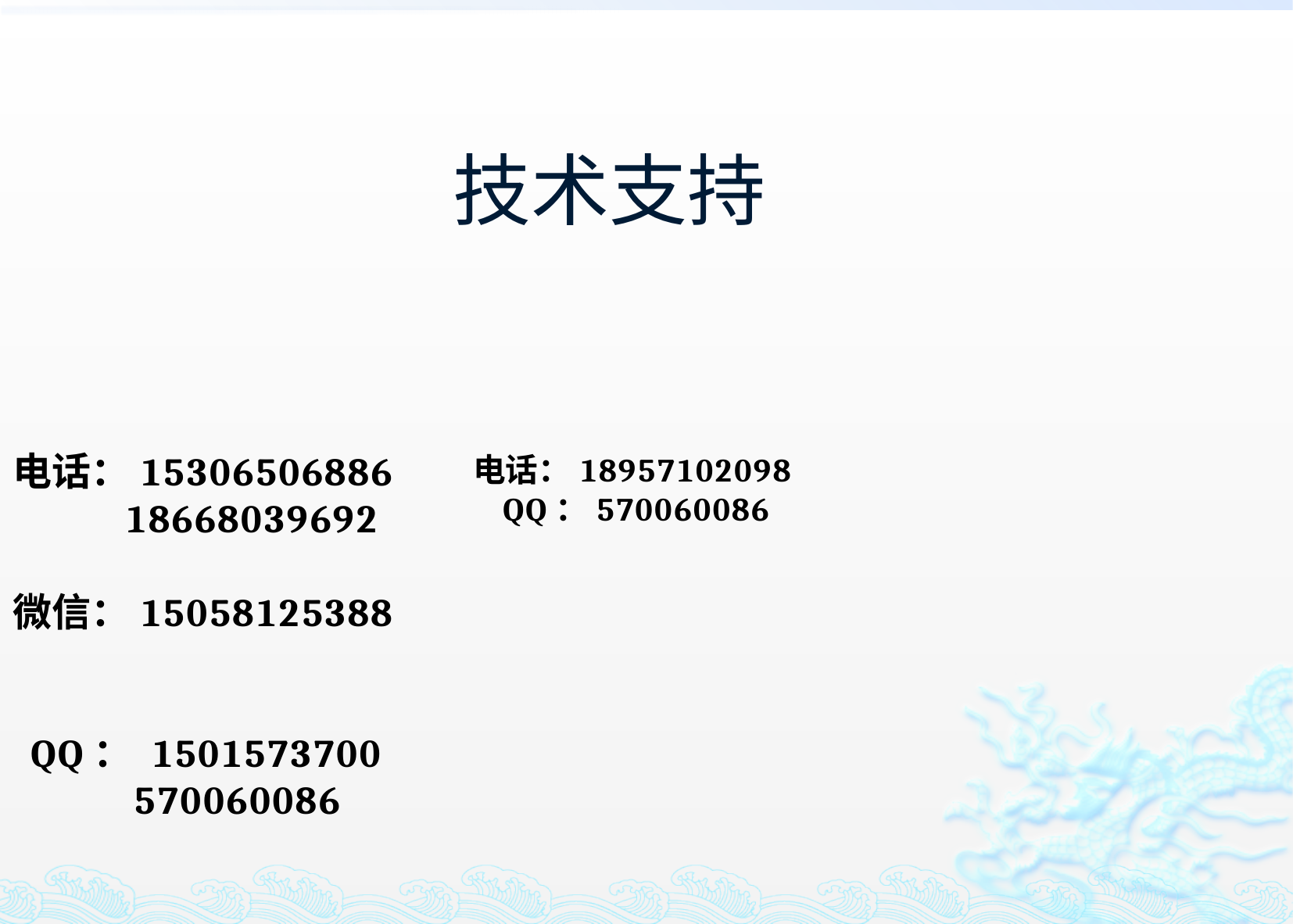

技术支持

电话：15306506886
             18668039692

微信：15058125388

  QQ： 1501573700
              570060086

电话：18957102098
    QQ：570060086